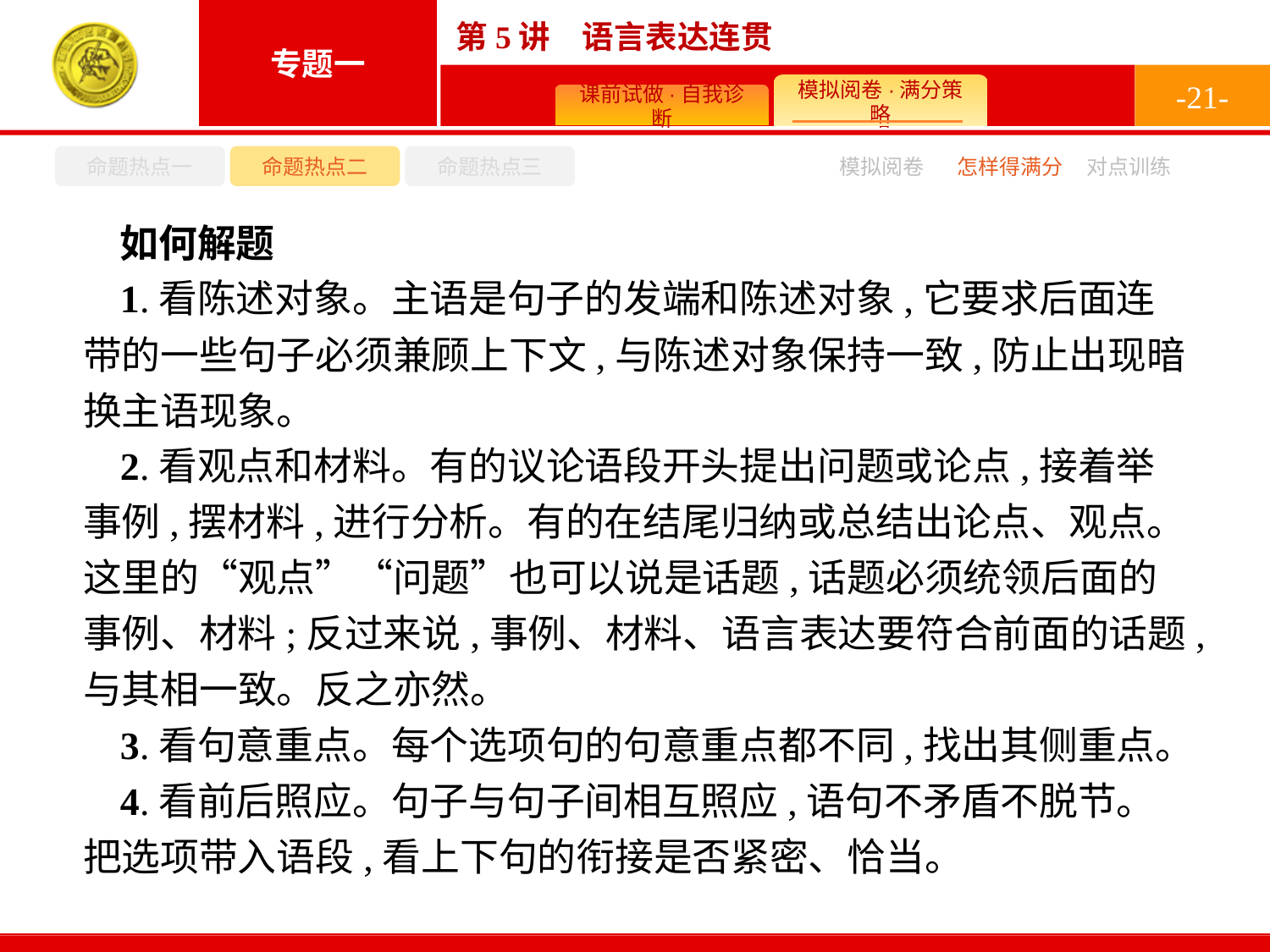

-21-
命题热点一
命题热点二
命题热点三
怎样得满分
模拟阅卷
对点训练
如何解题
1.看陈述对象。主语是句子的发端和陈述对象,它要求后面连带的一些句子必须兼顾上下文,与陈述对象保持一致,防止出现暗换主语现象。
2.看观点和材料。有的议论语段开头提出问题或论点,接着举事例,摆材料,进行分析。有的在结尾归纳或总结出论点、观点。这里的“观点”“问题”也可以说是话题,话题必须统领后面的事例、材料;反过来说,事例、材料、语言表达要符合前面的话题,与其相一致。反之亦然。
3.看句意重点。每个选项句的句意重点都不同,找出其侧重点。
4.看前后照应。句子与句子间相互照应,语句不矛盾不脱节。把选项带入语段,看上下句的衔接是否紧密、恰当。